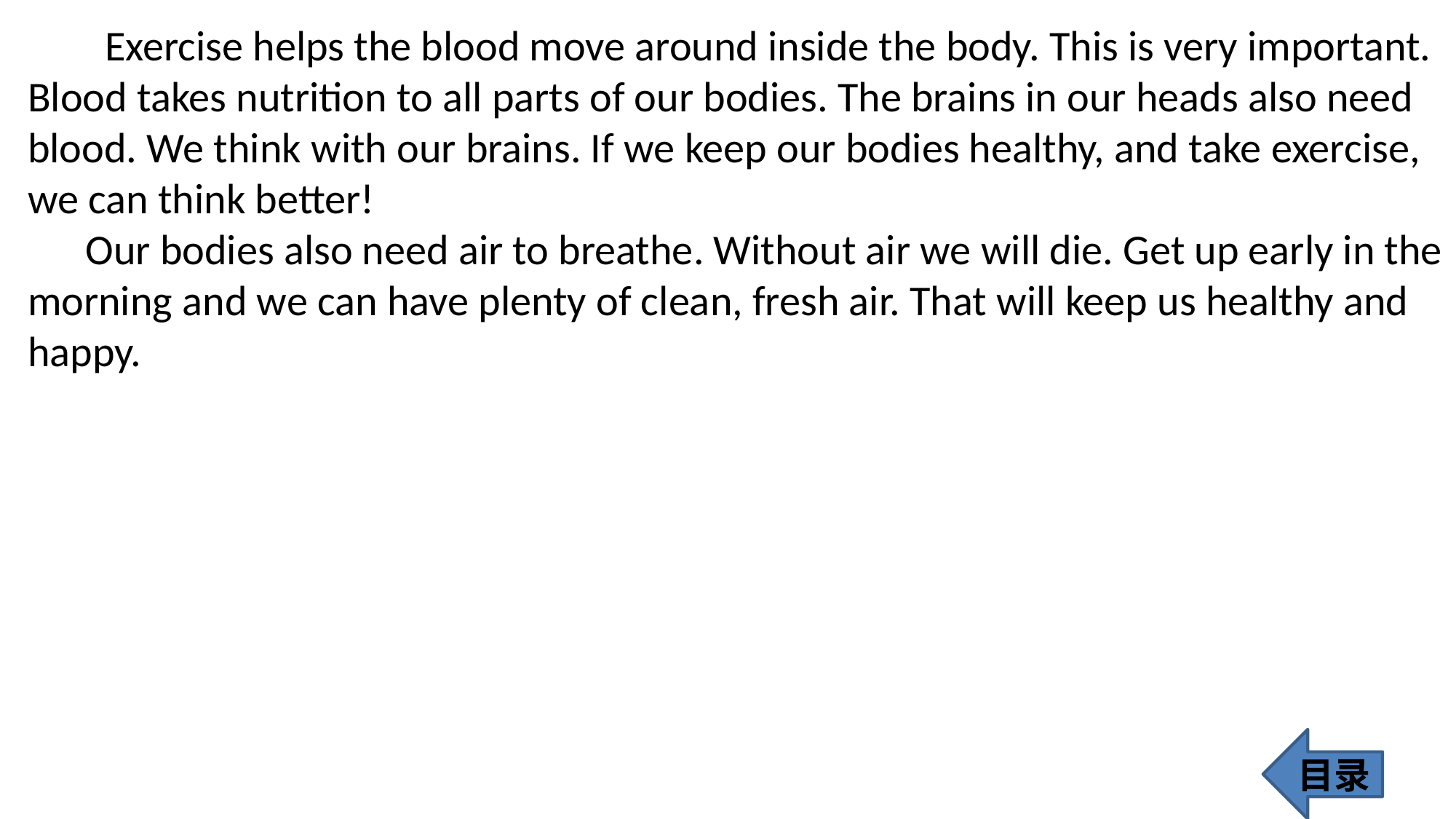

Exercise helps the blood move around inside the body. This is very important. Blood takes nutrition to all parts of our bodies. The brains in our heads also need blood. We think with our brains. If we keep our bodies healthy, and take exercise, we can think better!
      Our bodies also need air to breathe. Without air we will die. Get up early in the morning and we can have plenty of clean, fresh air. That will keep us healthy and happy.
目录
122